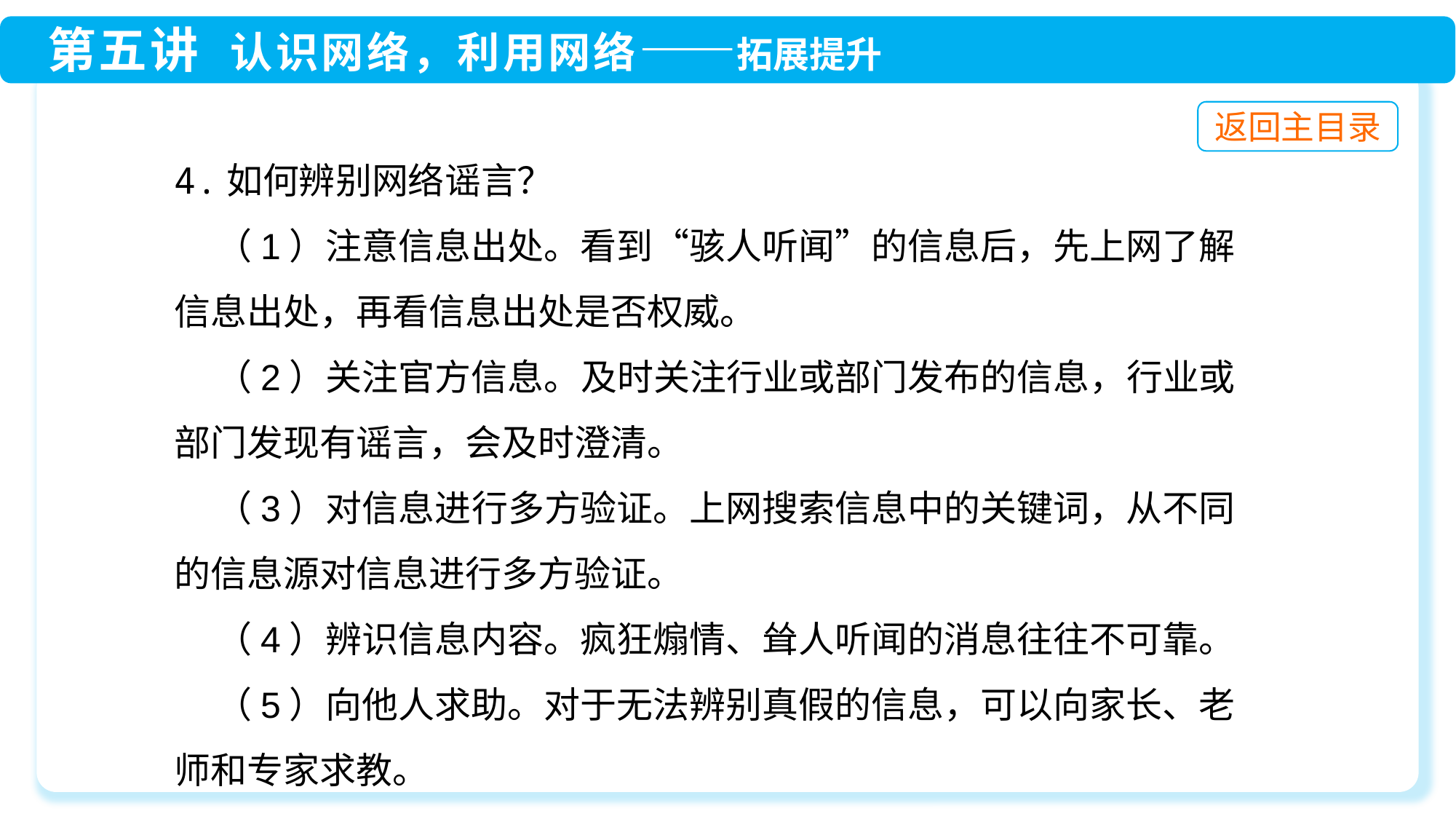

4.如何辨别网络谣言？
    （1）注意信息出处。看到“骇人听闻”的信息后，先上网了解信息出处，再看信息出处是否权威。
    （2）关注官方信息。及时关注行业或部门发布的信息，行业或部门发现有谣言，会及时澄清。
    （3）对信息进行多方验证。上网搜索信息中的关键词，从不同的信息源对信息进行多方验证。
    （4）辨识信息内容。疯狂煽情、耸人听闻的消息往往不可靠。
    （5）向他人求助。对于无法辨别真假的信息，可以向家长、老师和专家求教。